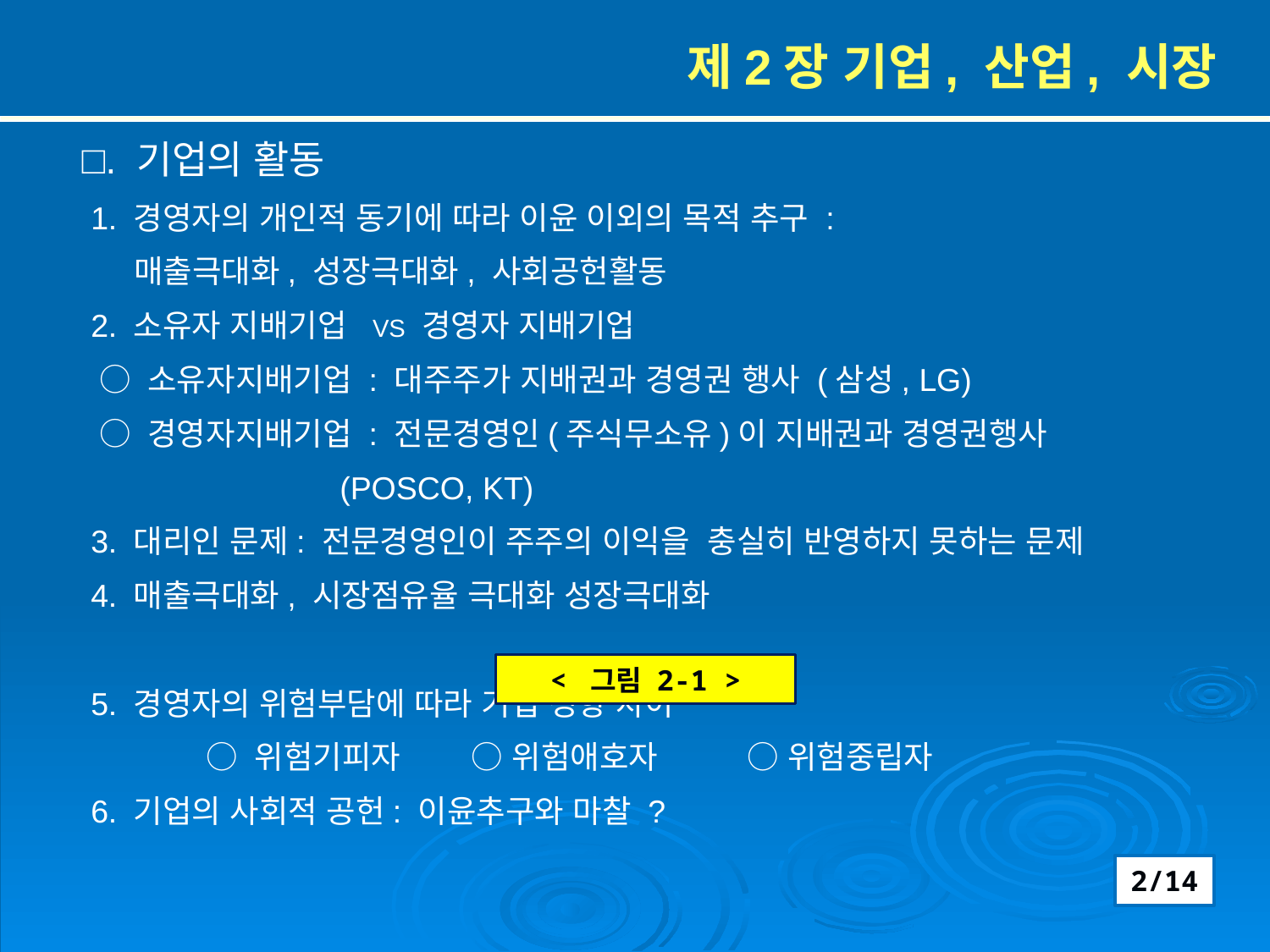

제2장 기업, 산업, 시장

□. 기업의 활동
 1. 경영자의 개인적 동기에 따라 이윤 이외의 목적 추구 :
     매출극대화, 성장극대화, 사회공헌활동
 2. 소유자 지배기업  VS 경영자 지배기업
  ○ 소유자지배기업 : 대주주가 지배권과 경영권 행사 (삼성, LG)
  ○ 경영자지배기업 : 전문경영인(주식무소유)이 지배권과 경영권행사
                             (POSCO, KT)
 3. 대리인 문제: 전문경영인이 주주의 이익을  충실히 반영하지 못하는 문제
 4. 매출극대화, 시장점유율 극대화 성장극대화

 5. 경영자의 위험부담에 따라 기업 성향 차이
              ○ 위험기피자        ○ 위험애호자          ○ 위험중립자
 6. 기업의 사회적 공헌: 이윤추구와 마찰 ?
< 그림 2-1 >
2/14